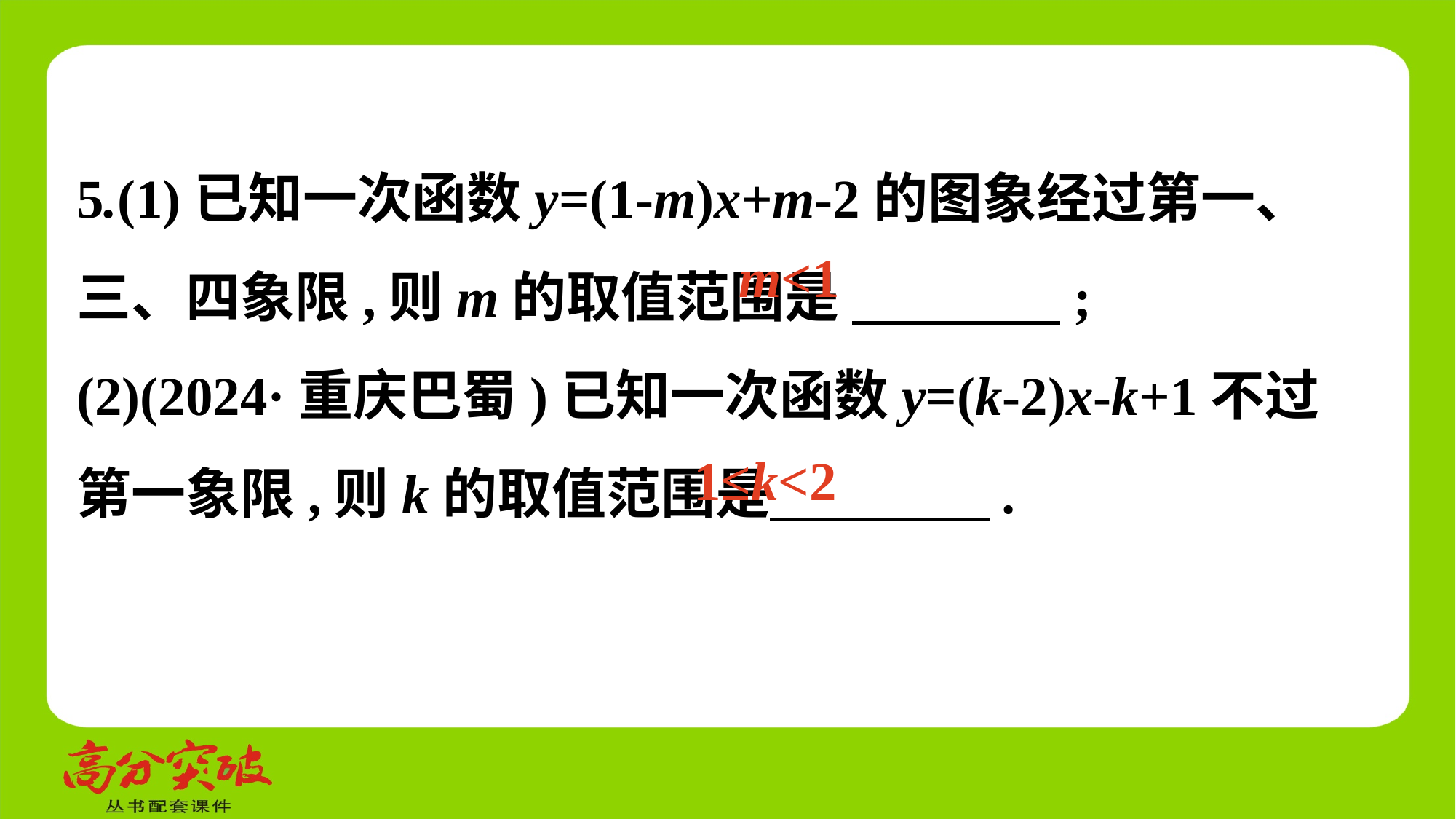

5.(1)已知一次函数y=(1-m)x+m-2的图象经过第一、三、四象限,则m的取值范围是 　        　;
(2)(2024·重庆巴蜀)已知一次函数y=(k-2)x-k+1不过第一象限,则k的取值范围是　         　.
m<1
1≤k<2